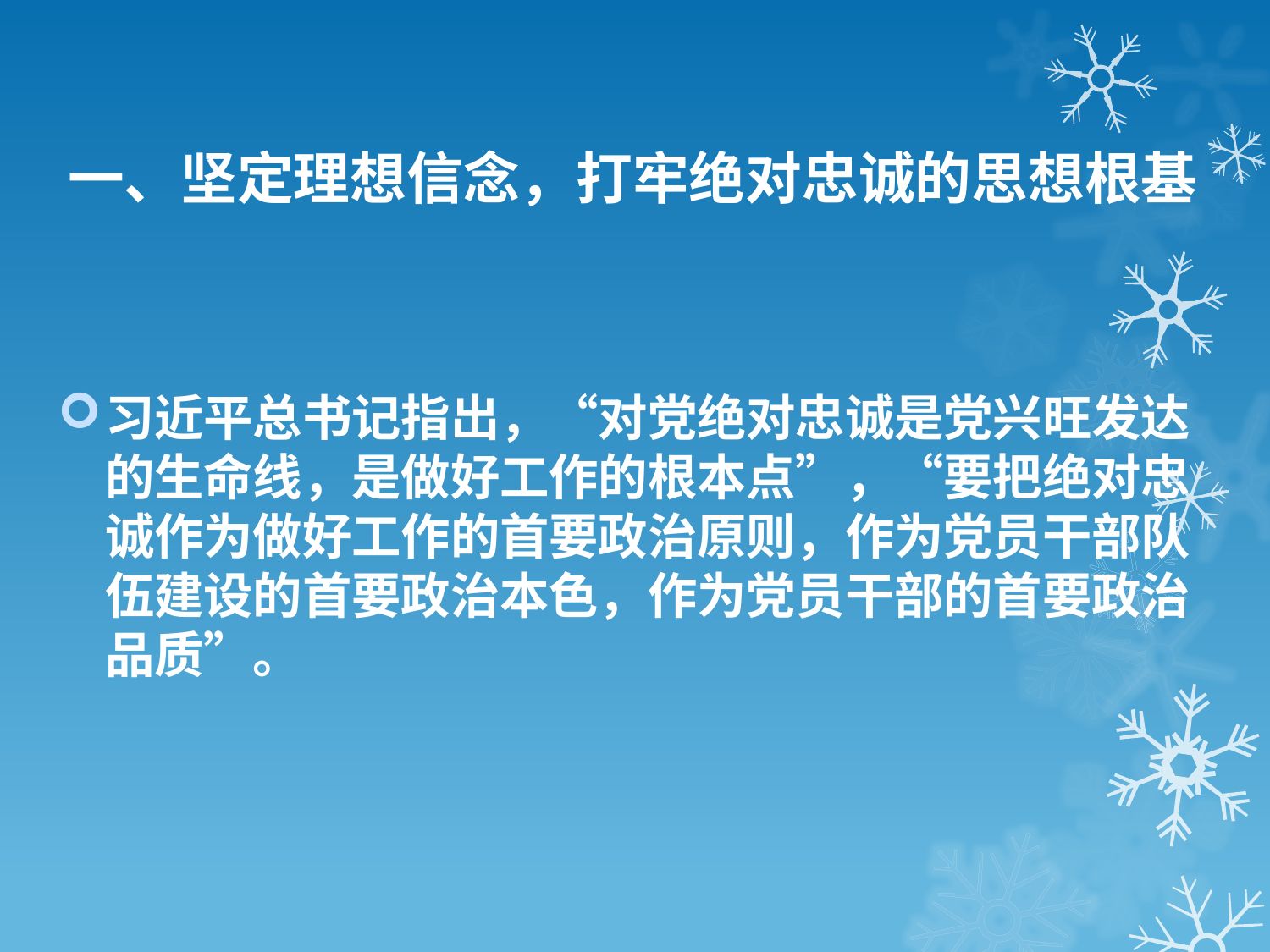

# 一、坚定理想信念，打牢绝对忠诚的思想根基
习近平总书记指出，“对党绝对忠诚是党兴旺发达的生命线，是做好工作的根本点”，“要把绝对忠诚作为做好工作的首要政治原则，作为党员干部队伍建设的首要政治本色，作为党员干部的首要政治品质”。